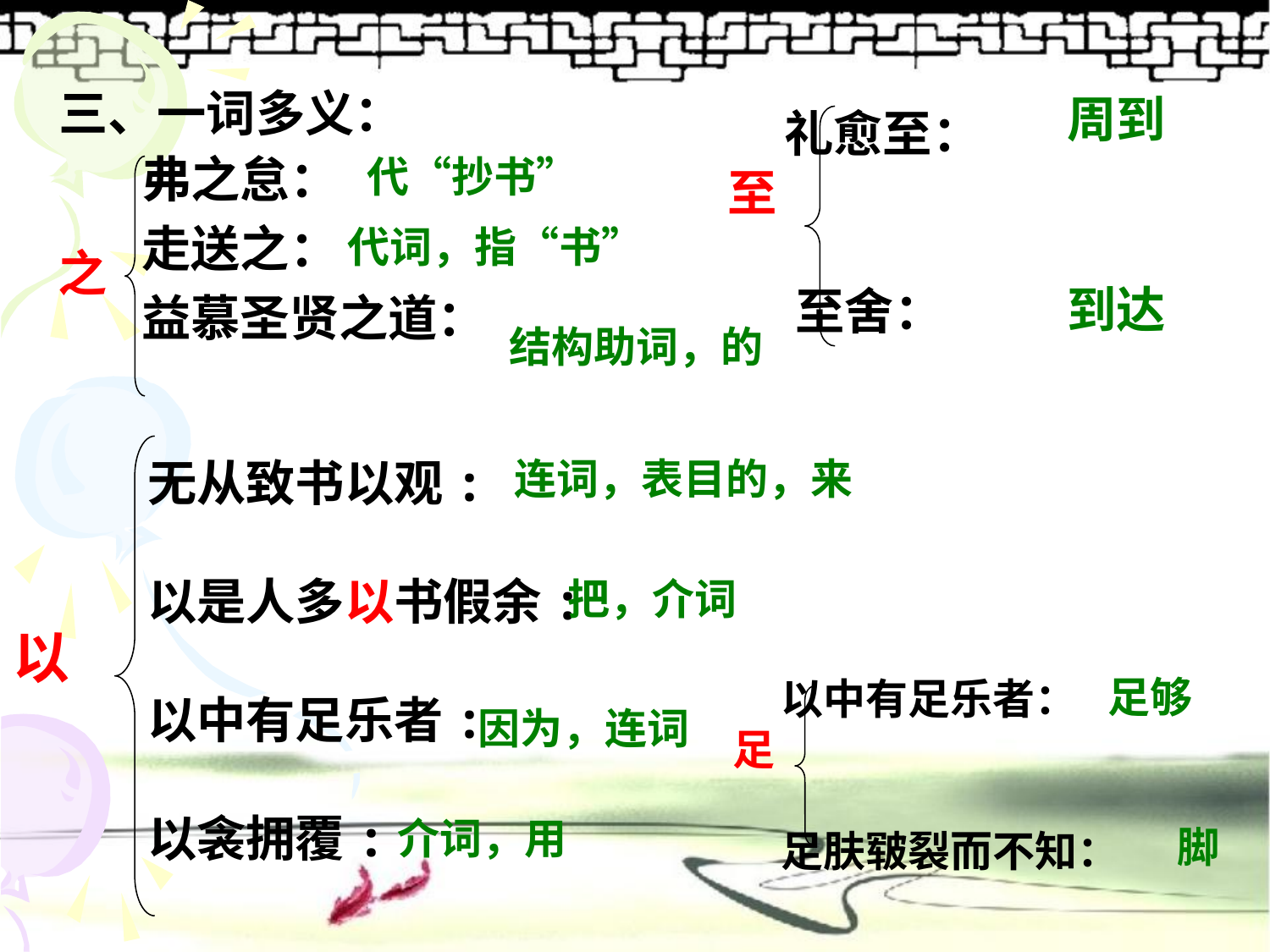

三、一词多义：
    礼愈至：
至

     至舍：
周到

  弗之怠：
  走送之：
  益慕圣贤之道：

代“抄书”
代词，指“书”
之
到达
 结构助词，的

无从致书以观:

以是人多以书假余:

以中有足乐者:

以衾拥覆:
  连词，表目的，来
把，介词
以
    以中有足乐者：
足

    足肤皲裂而不知：
足够

因为，连词
介词，用
脚